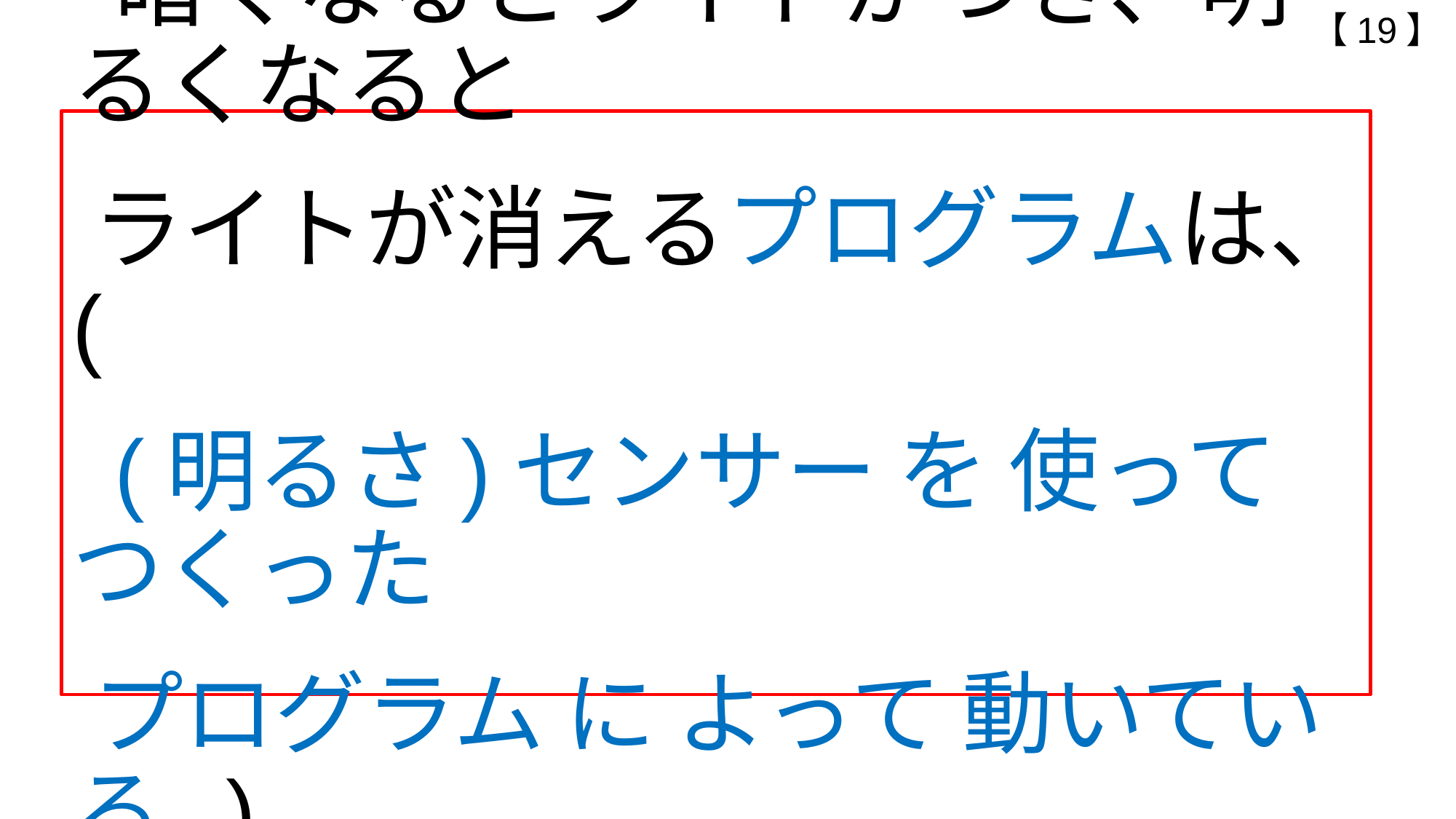

【19】
# 暗くなるとライトがつき、明るくなると 　 ライトが消えるプログラムは、( 　 (明るさ)センサー を 使って つくった プログラム に よって 動いている  )。